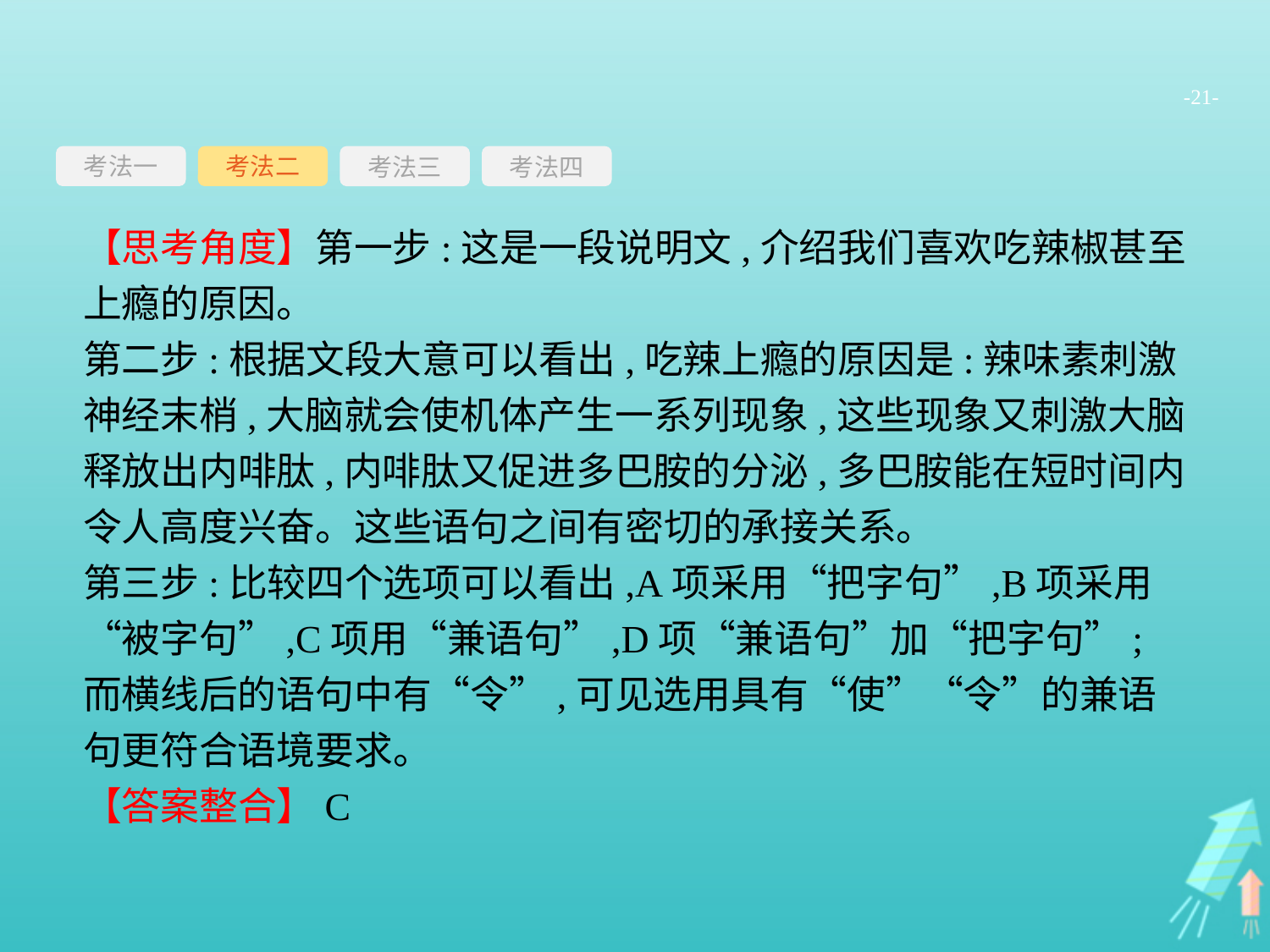

-21-
考法一
考法三
考法四
考法二
【思考角度】第一步:这是一段说明文,介绍我们喜欢吃辣椒甚至上瘾的原因。
第二步:根据文段大意可以看出,吃辣上瘾的原因是:辣味素刺激神经末梢,大脑就会使机体产生一系列现象,这些现象又刺激大脑释放出内啡肽,内啡肽又促进多巴胺的分泌,多巴胺能在短时间内令人高度兴奋。这些语句之间有密切的承接关系。
第三步:比较四个选项可以看出,A项采用“把字句”,B项采用“被字句”,C项用“兼语句”,D项“兼语句”加“把字句”;而横线后的语句中有“令”,可见选用具有“使”“令”的兼语句更符合语境要求。
【答案整合】C